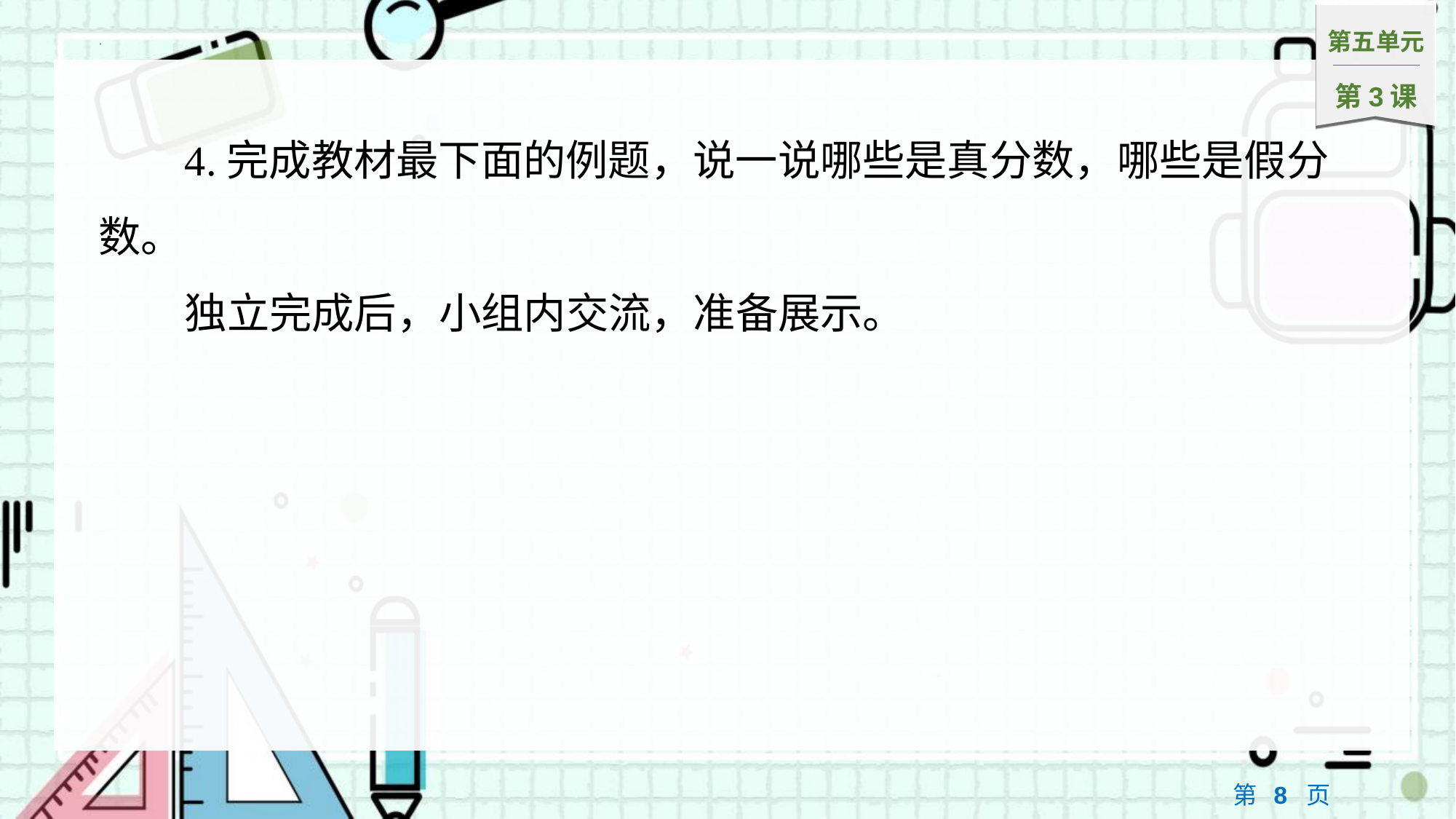

4.完成教材最下面的例题，说一说哪些是真分数，哪些是假分数。
独立完成后，小组内交流，准备展示。